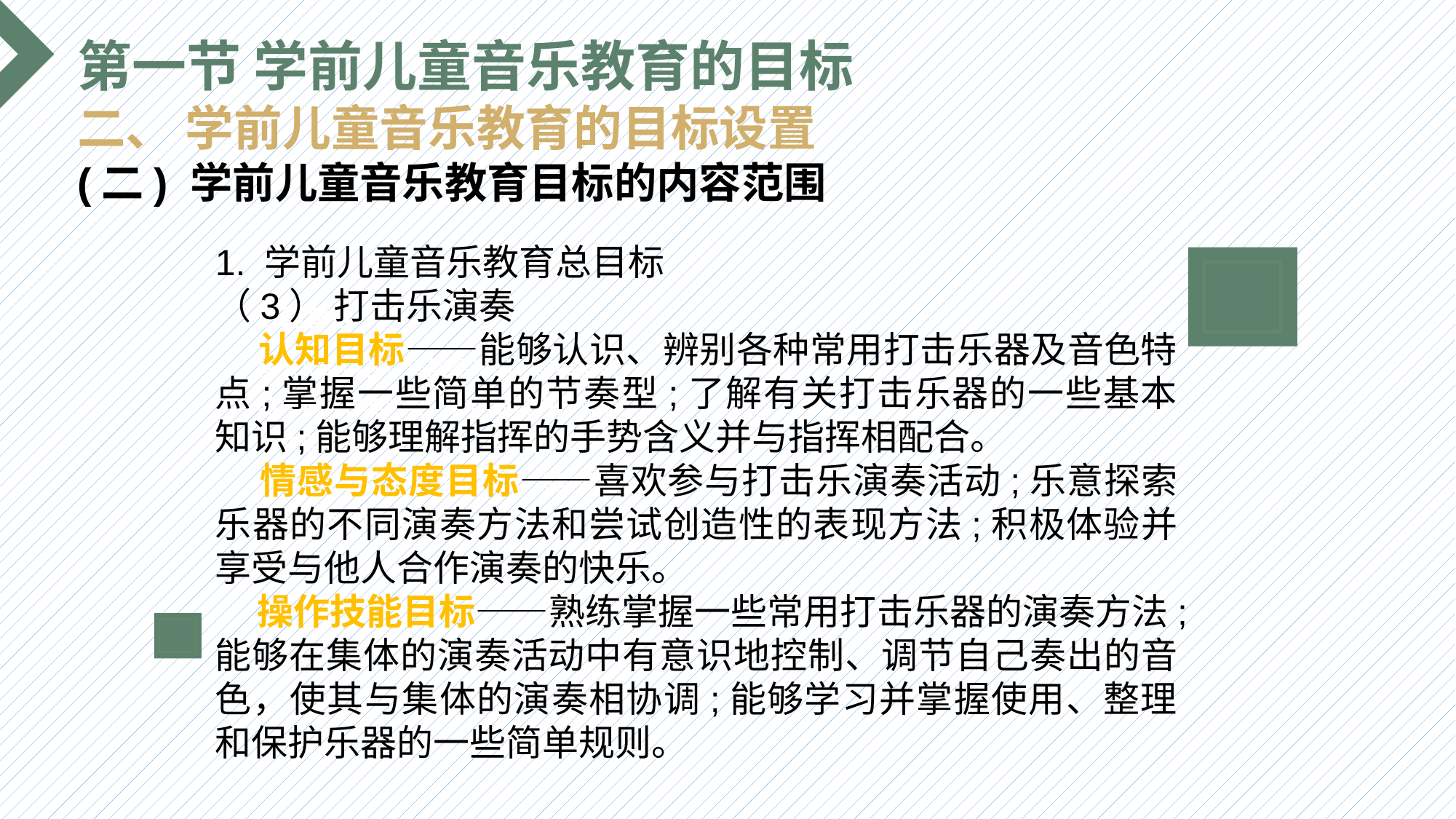

第一节 学前儿童音乐教育的目标
二、 学前儿童音乐教育的目标设置
(二) 学前儿童音乐教育目标的内容范围

1. 学前儿童音乐教育总目标
（3） 打击乐演奏
    认知目标——能够认识、辨别各种常用打击乐器及音色特点;掌握一些简单的节奏型;了解有关打击乐器的一些基本知识;能够理解指挥的手势含义并与指挥相配合。
    情感与态度目标——喜欢参与打击乐演奏活动;乐意探索乐器的不同演奏方法和尝试创造性的表现方法;积极体验并享受与他人合作演奏的快乐。
    操作技能目标——熟练掌握一些常用打击乐器的演奏方法;能够在集体的演奏活动中有意识地控制、调节自己奏出的音色，使其与集体的演奏相协调;能够学习并掌握使用、整理和保护乐器的一些简单规则。

选题背景
输入您的内容，请简要说明，言简意赅即可输入您的内容，请简要说明，言简意赅即可输入您的内容，请简要说明，言简意赅即可输入您的内容，请简要说明，言简意赅即可